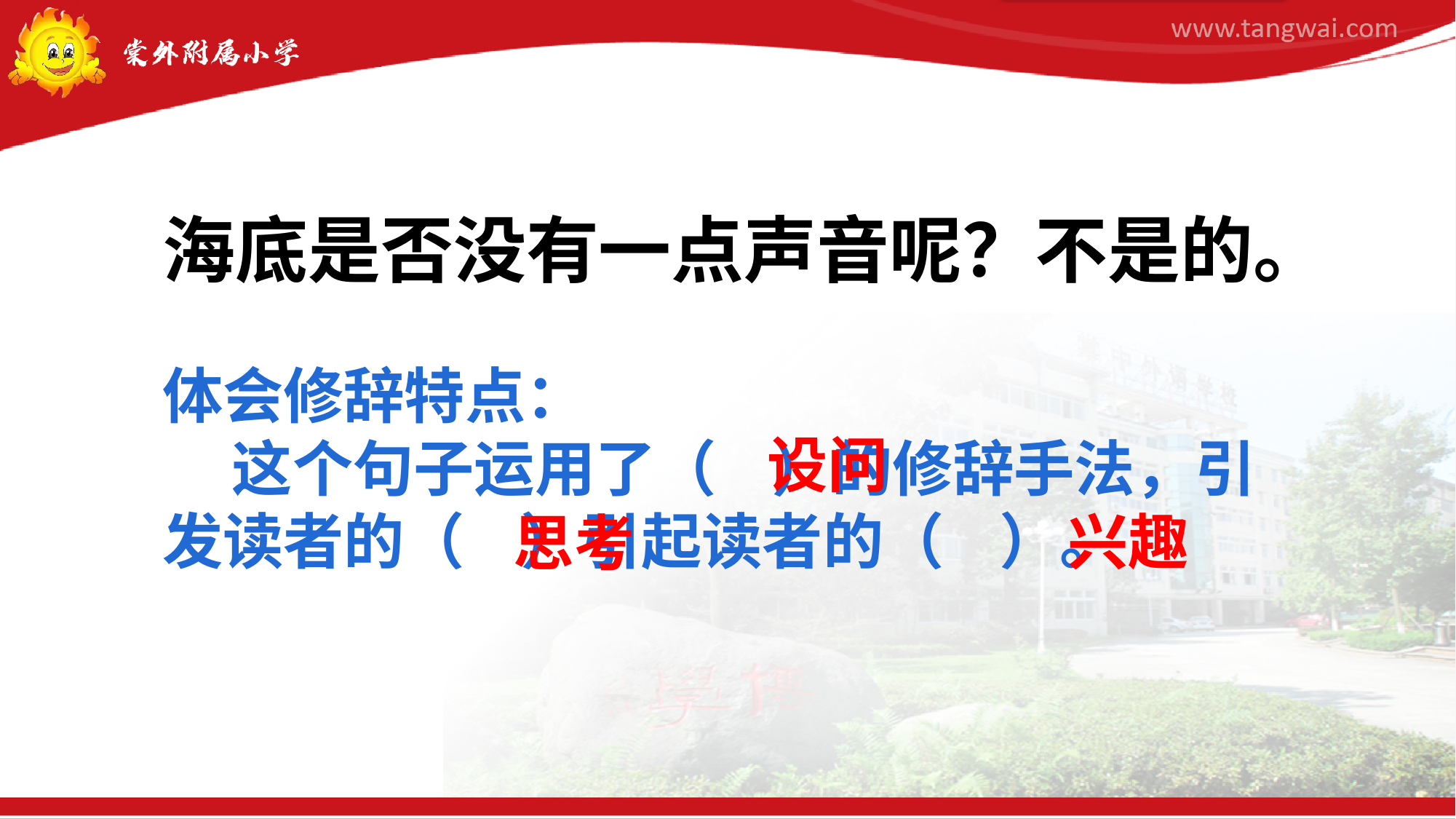

海底是否没有一点声音呢？不是的。
体会修辞特点：
    这个句子运用了（    ）的修辞手法，引发读者的（    ）引起读者的（    ）。
设问
兴趣
思考